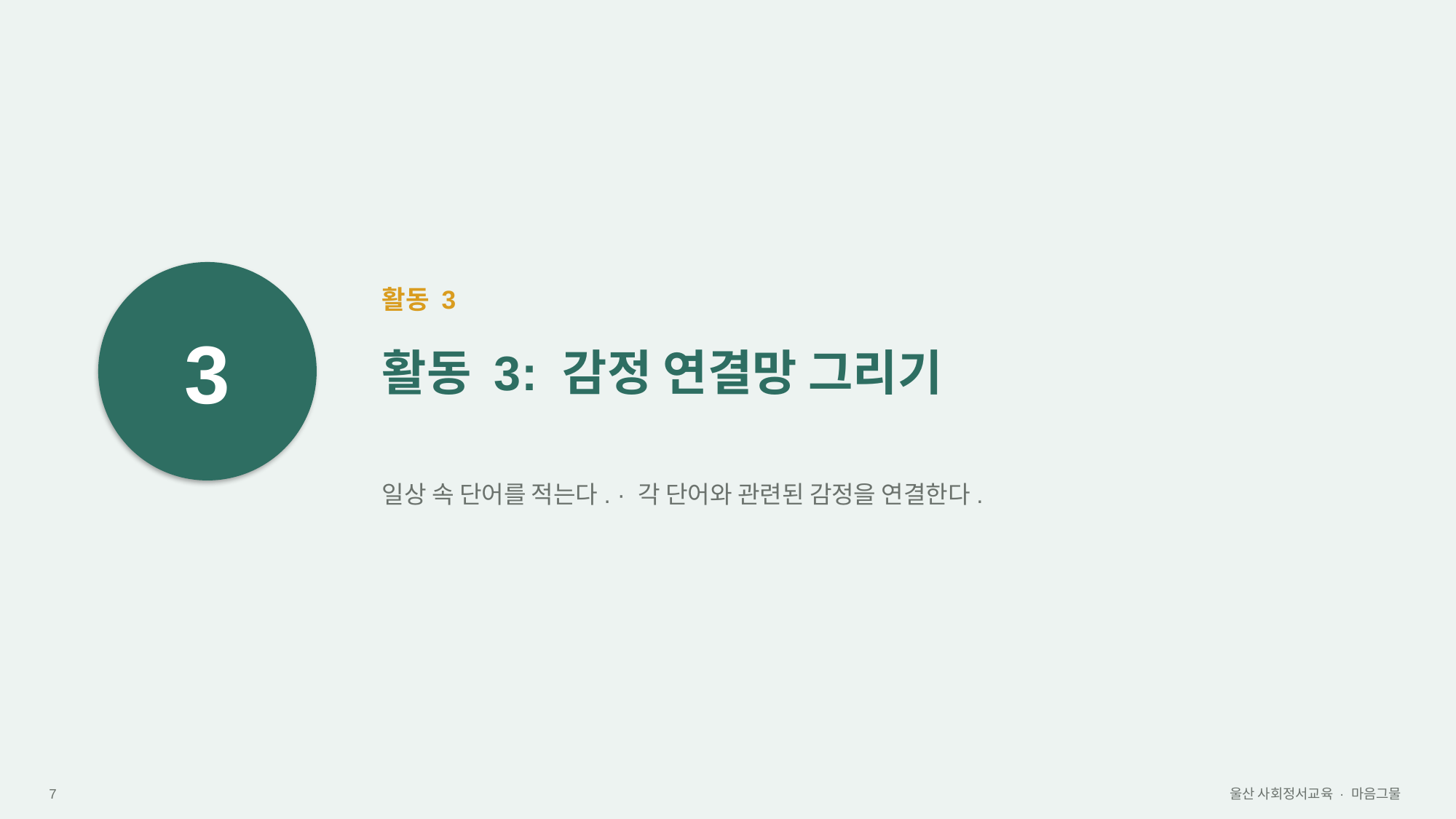

3
활동 3
활동 3: 감정 연결망 그리기
일상 속 단어를 적는다. · 각 단어와 관련된 감정을 연결한다.
7
울산 사회정서교육 · 마음그물